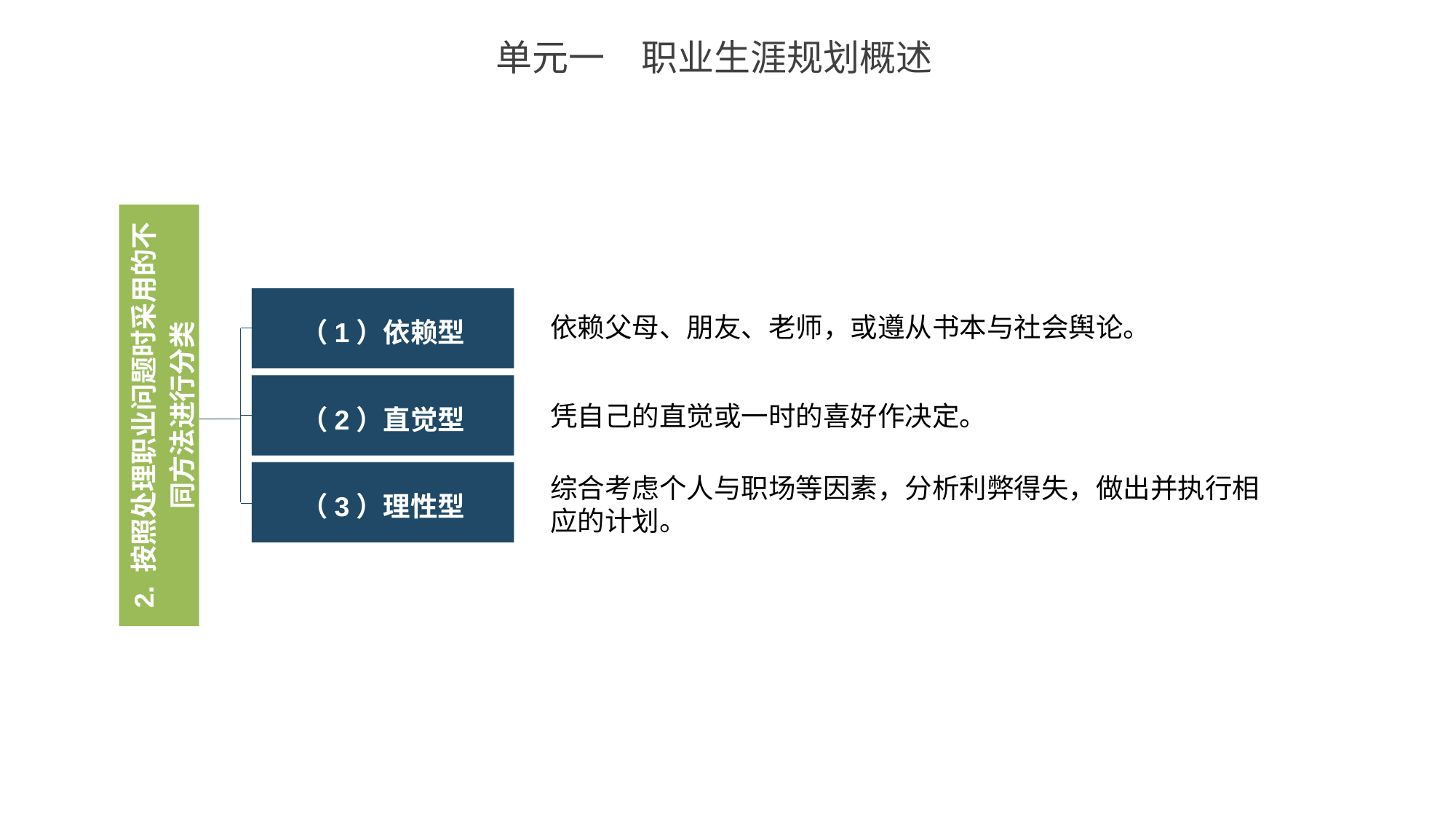

单元一　职业生涯规划概述
（1）依赖型
依赖父母、朋友、老师，或遵从书本与社会舆论。
2. 按照处理职业问题时采用的不同方法进行分类
（2）直觉型
凭自己的直觉或一时的喜好作决定。
（3）理性型
综合考虑个人与职场等因素，分析利弊得失，做出并执行相应的计划。